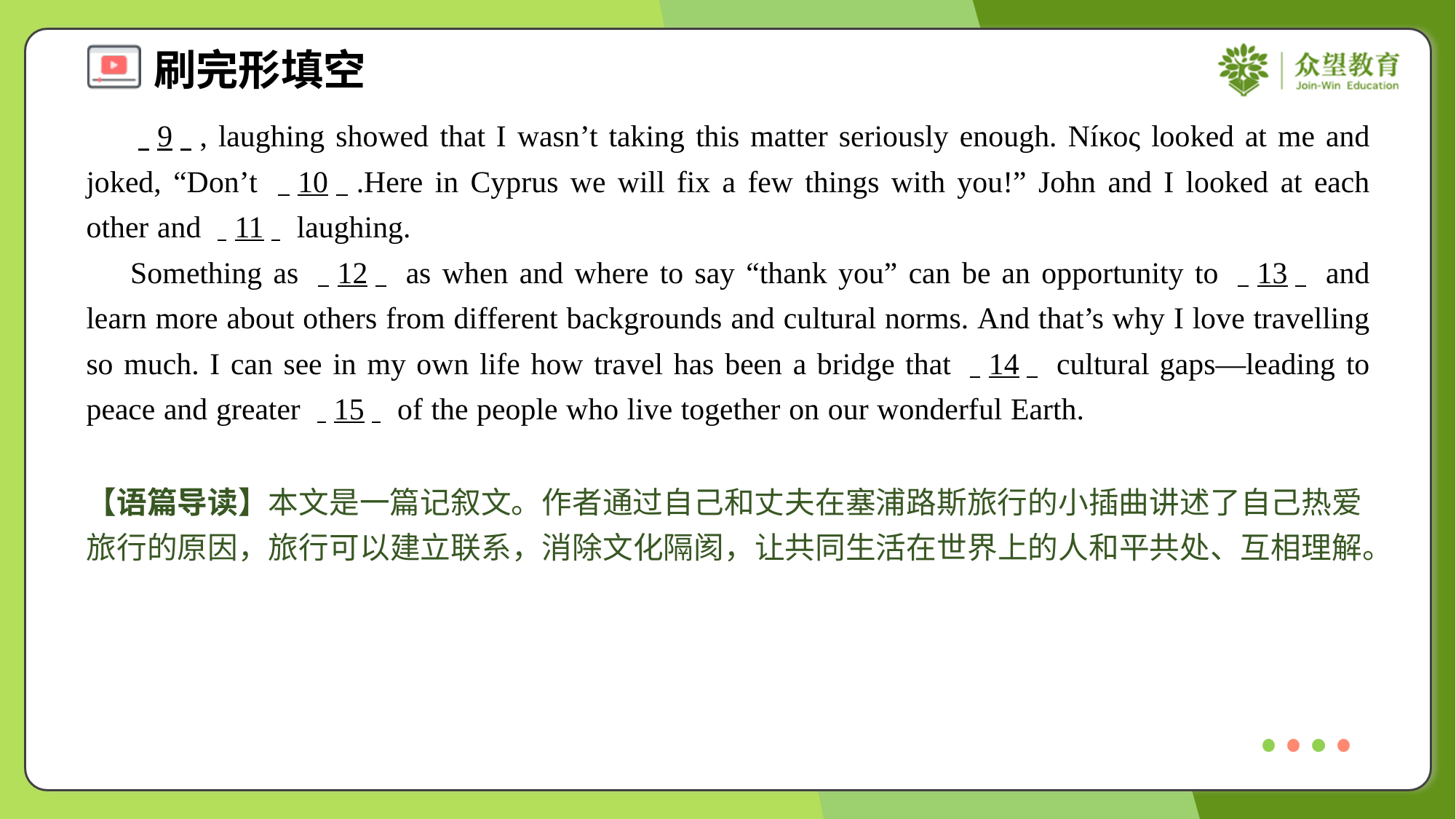

. .9. ., laughing showed that I wasn’t taking this matter seriously enough. Níκος looked at me and joked, “Don’t . .10. ..Here in Cyprus we will fix a few things with you!” John and I looked at each other and . .11. . laughing.
    Something as . .12. . as when and where to say “thank you” can be an opportunity to . .13. . and learn more about others from different backgrounds and cultural norms. And that’s why I love travelling so much. I can see in my own life how travel has been a bridge that . .14. . cultural gaps—leading to peace and greater . .15. . of the people who live together on our wonderful Earth.
【语篇导读】本文是一篇记叙文。作者通过自己和丈夫在塞浦路斯旅行的小插曲讲述了自己热爱旅行的原因，旅行可以建立联系，消除文化隔阂，让共同生活在世界上的人和平共处、互相理解。